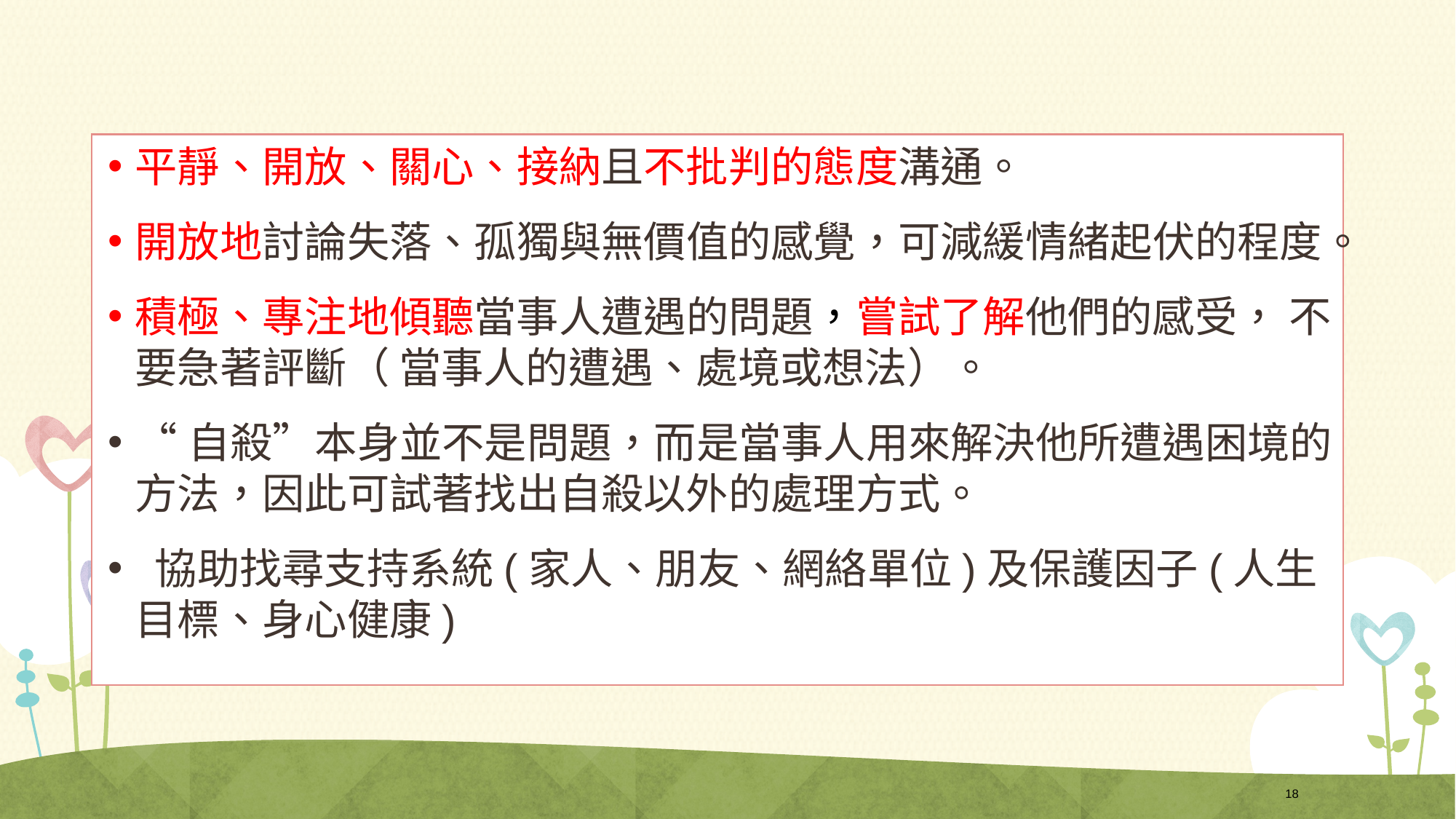

平靜、開放、關心、接納且不批判的態度溝通。
開放地討論失落、孤獨與無價值的感覺，可減緩情緒起伏的程度。
積極、專注地傾聽當事人遭遇的問題，嘗試了解他們的感受， 不要急著評斷（ 當事人的遭遇、處境或想法）。
“自殺”本身並不是問題，而是當事人用來解決他所遭遇困境的方法，因此可試著找出自殺以外的處理方式。
 協助找尋支持系統(家人、朋友、網絡單位)及保護因子(人生目標、身心健康)
18